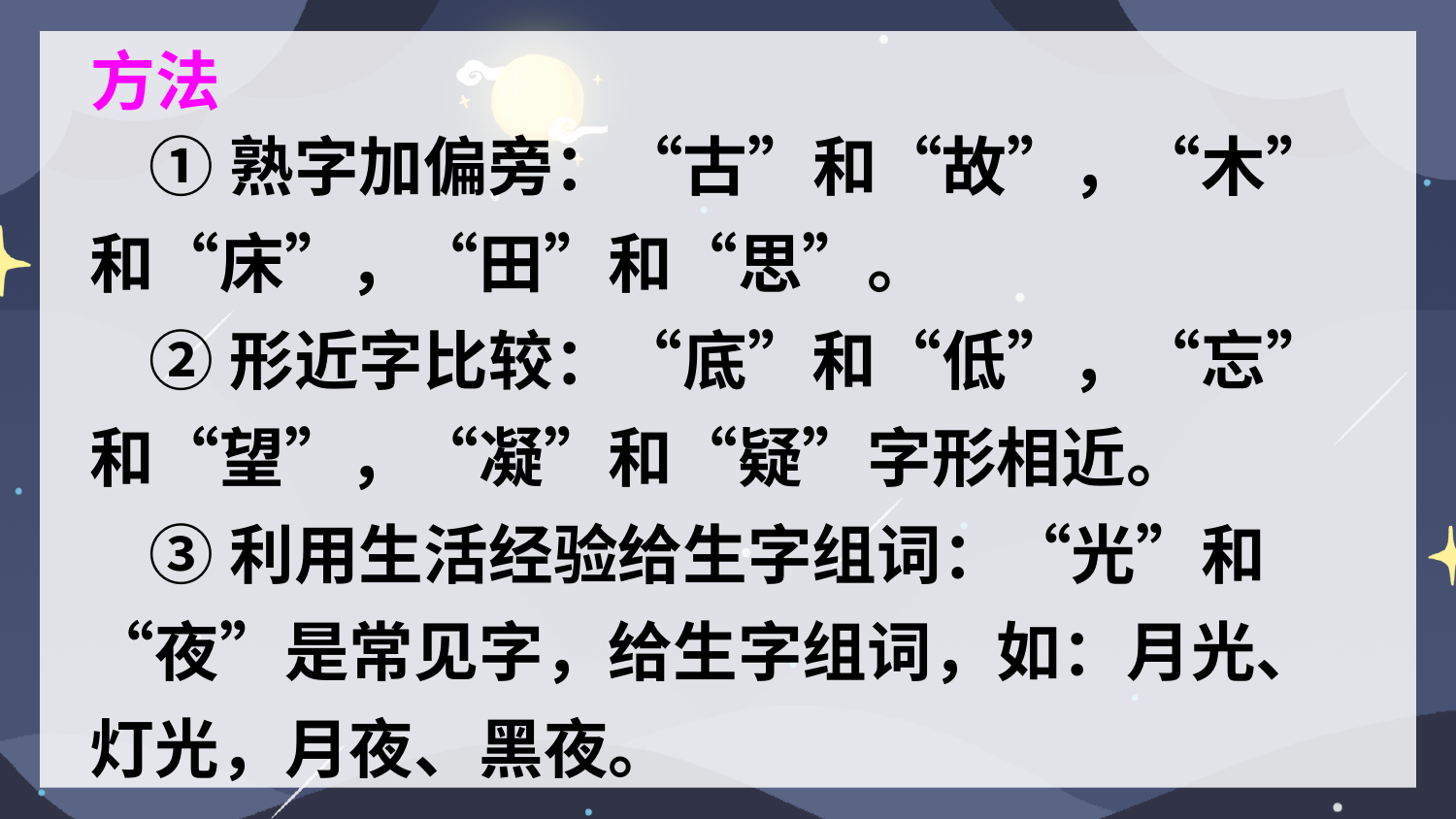

方法
    ①熟字加偏旁：“古”和“故”，“木”和“床”，“田”和“思”。
    ②形近字比较：“底”和“低”，“忘”和“望”，“凝”和“疑”字形相近。
    ③利用生活经验给生字组词：“光”和“夜”是常见字，给生字组词，如：月光、灯光，月夜、黑夜。